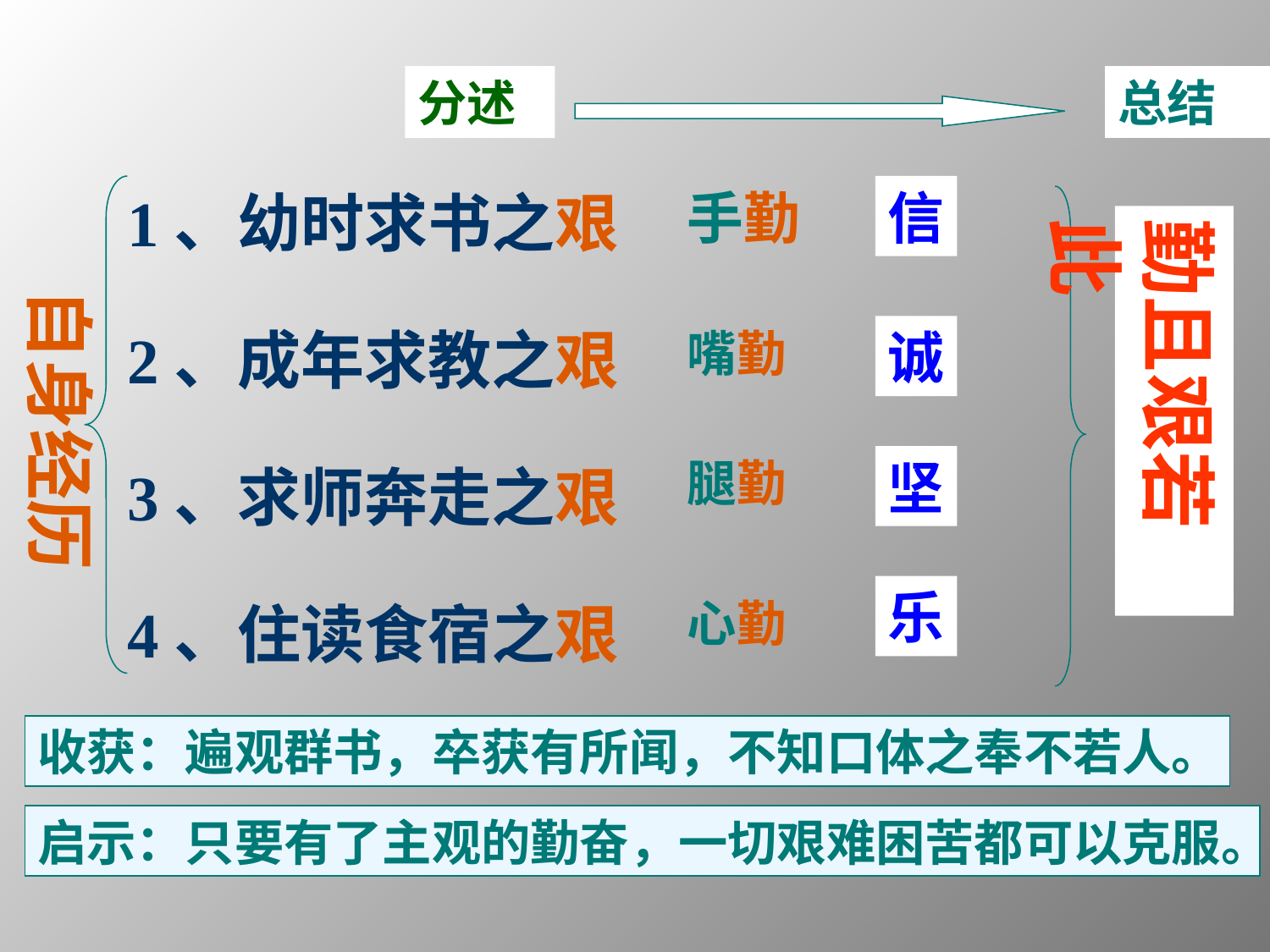

分述
总结

1、幼时求书之艰
2、成年求教之艰
3、求师奔走之艰
4、住读食宿之艰

手勤
信

勤且艰若此

自身经历
嘴勤
诚

腿勤
坚
乐
心勤
收获：遍观群书，卒获有所闻，不知口体之奉不若人。
启示：只要有了主观的勤奋，一切艰难困苦都可以克服。